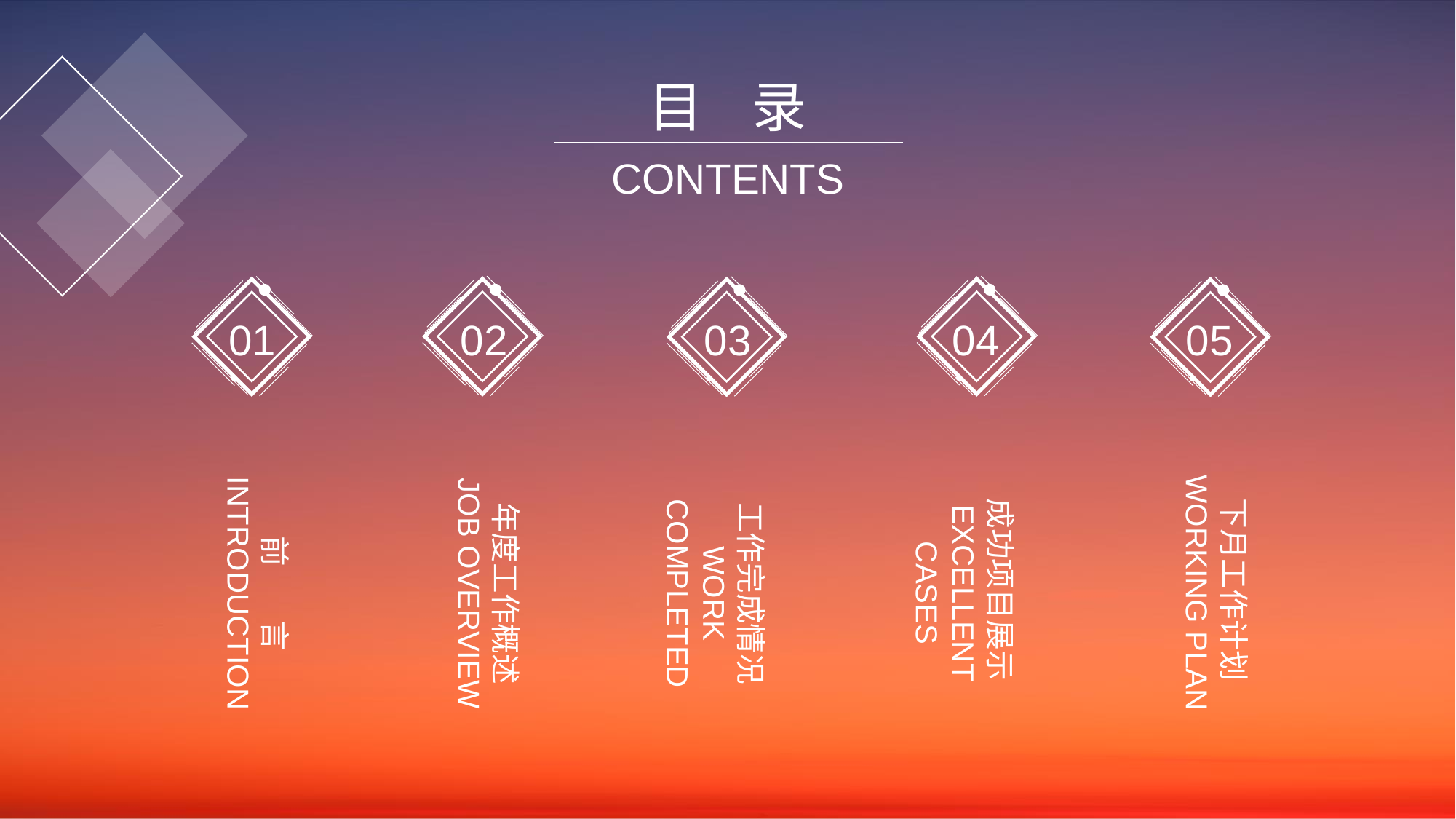

目    录
CONTENTS

04
05
03
02
01
成功项目展示EXCELLENT CASES
下月工作计划WORKING PLAN
前        言
INTRODUCTION
年度工作概述
JOB OVERVIEW
工作完成情况
WORK COMPLETED